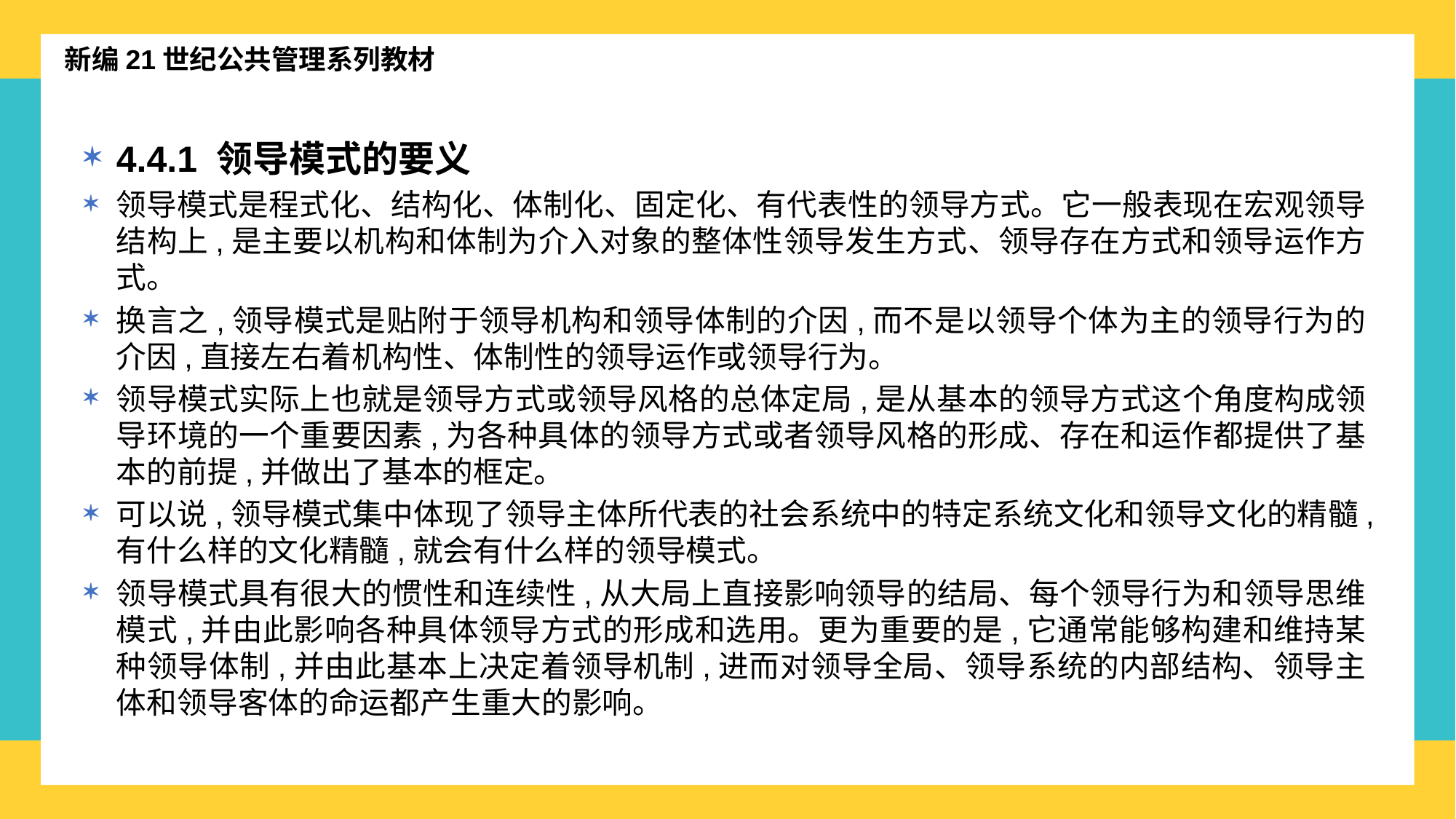

新编21世纪公共管理系列教材
4.4.1 领导模式的要义
领导模式是程式化、结构化、体制化、固定化、有代表性的领导方式。它一般表现在宏观领导结构上,是主要以机构和体制为介入对象的整体性领导发生方式、领导存在方式和领导运作方式。
换言之,领导模式是贴附于领导机构和领导体制的介因,而不是以领导个体为主的领导行为的介因,直接左右着机构性、体制性的领导运作或领导行为。
领导模式实际上也就是领导方式或领导风格的总体定局,是从基本的领导方式这个角度构成领导环境的一个重要因素,为各种具体的领导方式或者领导风格的形成、存在和运作都提供了基本的前提,并做出了基本的框定。
可以说,领导模式集中体现了领导主体所代表的社会系统中的特定系统文化和领导文化的精髓,有什么样的文化精髓,就会有什么样的领导模式。
领导模式具有很大的惯性和连续性,从大局上直接影响领导的结局、每个领导行为和领导思维模式,并由此影响各种具体领导方式的形成和选用。更为重要的是,它通常能够构建和维持某种领导体制,并由此基本上决定着领导机制,进而对领导全局、领导系统的内部结构、领导主体和领导客体的命运都产生重大的影响。